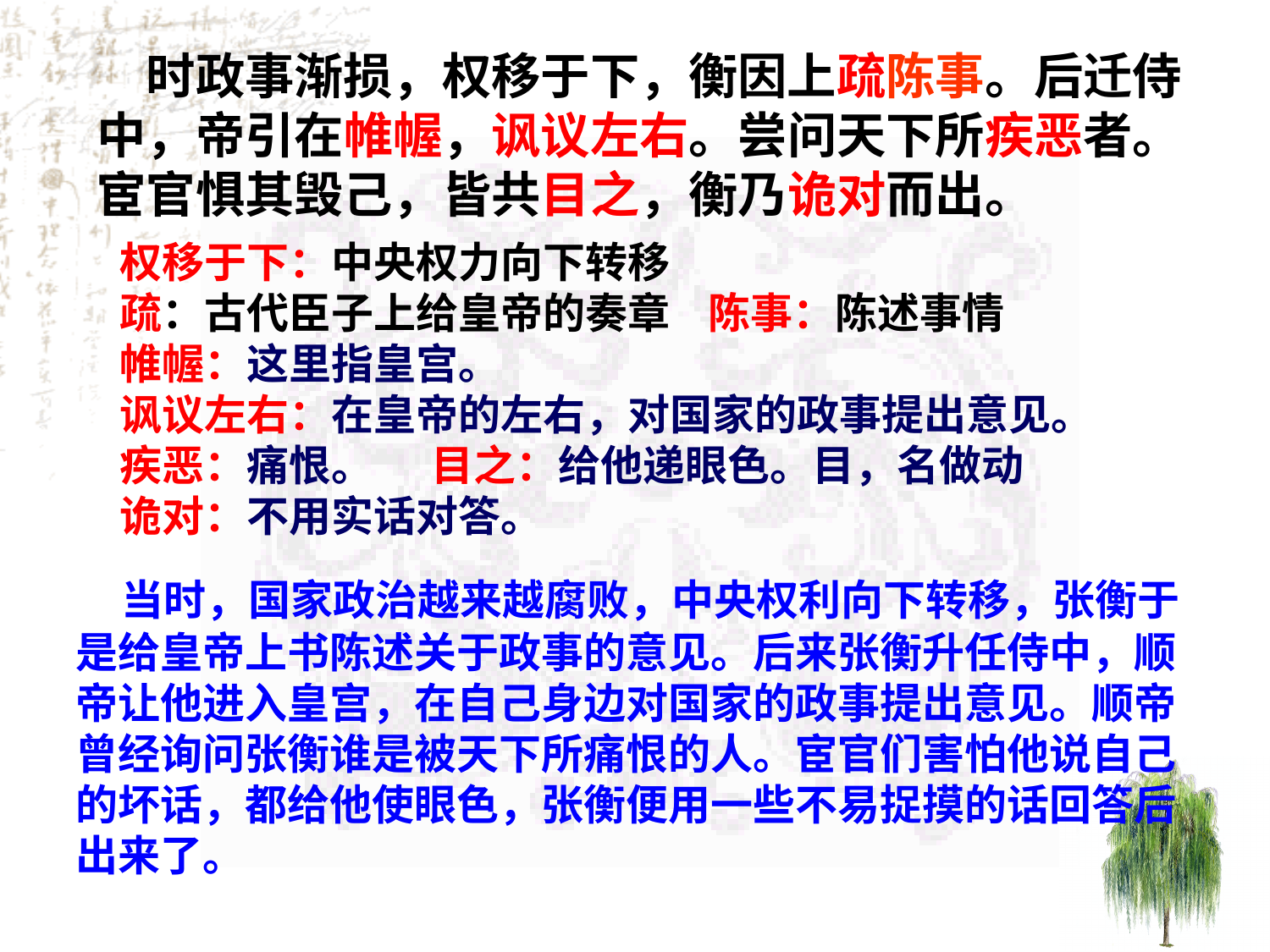

时政事渐损，权移于下，衡因上疏陈事。后迁侍中，帝引在帷幄，讽议左右。尝问天下所疾恶者。宦官惧其毁己，皆共目之，衡乃诡对而出。
权移于下：中央权力向下转移
疏：古代臣子上给皇帝的奏章    陈事：陈述事情
帷幄：这里指皇宫。
讽议左右：在皇帝的左右，对国家的政事提出意见。
疾恶：痛恨。      目之：给他递眼色。目，名做动
诡对：不用实话对答。
   当时，国家政治越来越腐败，中央权利向下转移，张衡于是给皇帝上书陈述关于政事的意见。后来张衡升任侍中，顺帝让他进入皇宫，在自己身边对国家的政事提出意见。顺帝曾经询问张衡谁是被天下所痛恨的人。宦官们害怕他说自己的坏话，都给他使眼色，张衡便用一些不易捉摸的话回答后出来了。